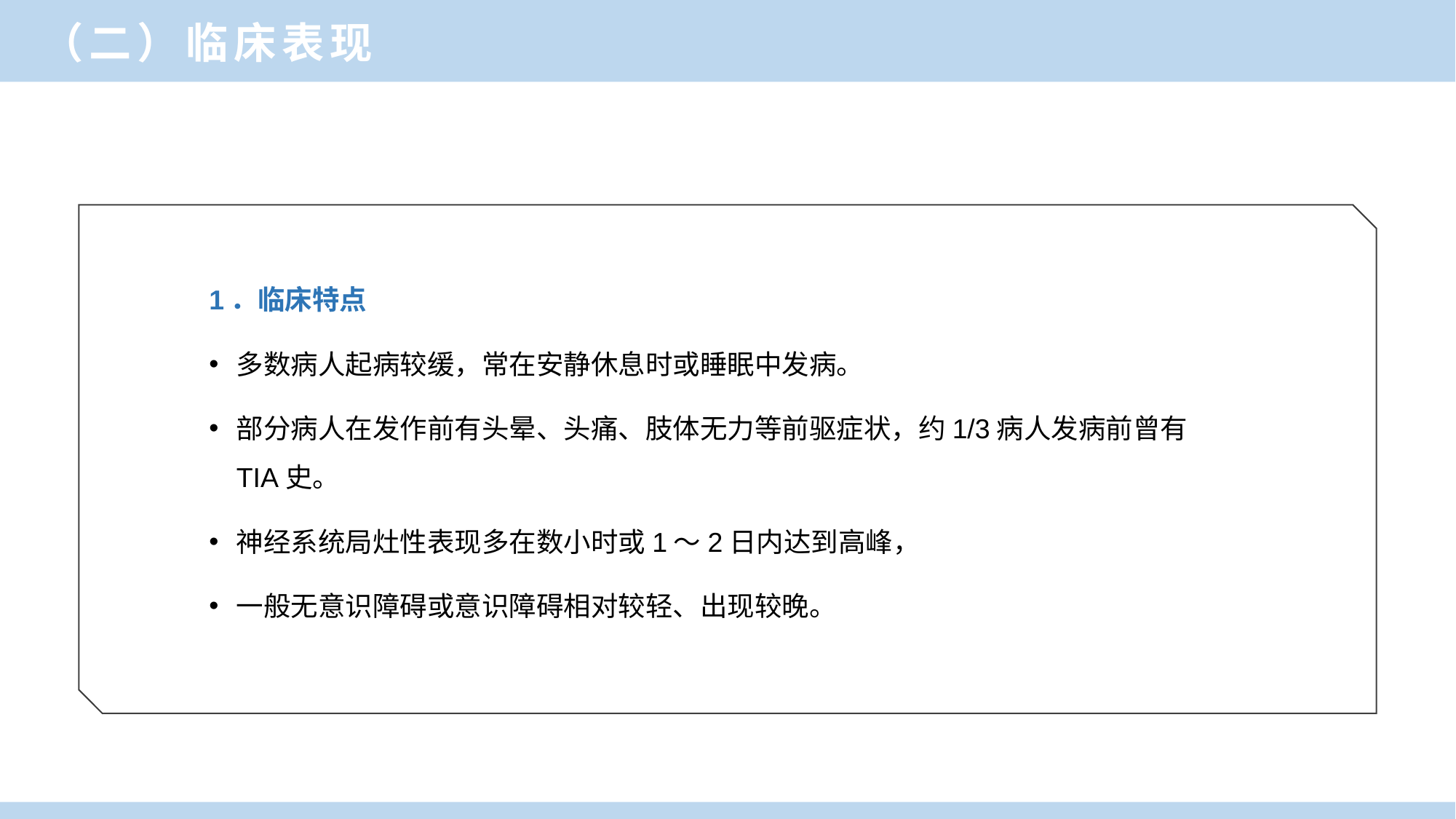

（二）临床表现

1．临床特点
多数病人起病较缓，常在安静休息时或睡眠中发病。
部分病人在发作前有头晕、头痛、肢体无力等前驱症状，约1/3病人发病前曾有TIA史。
神经系统局灶性表现多在数小时或1～2日内达到高峰，
一般无意识障碍或意识障碍相对较轻、出现较晚。